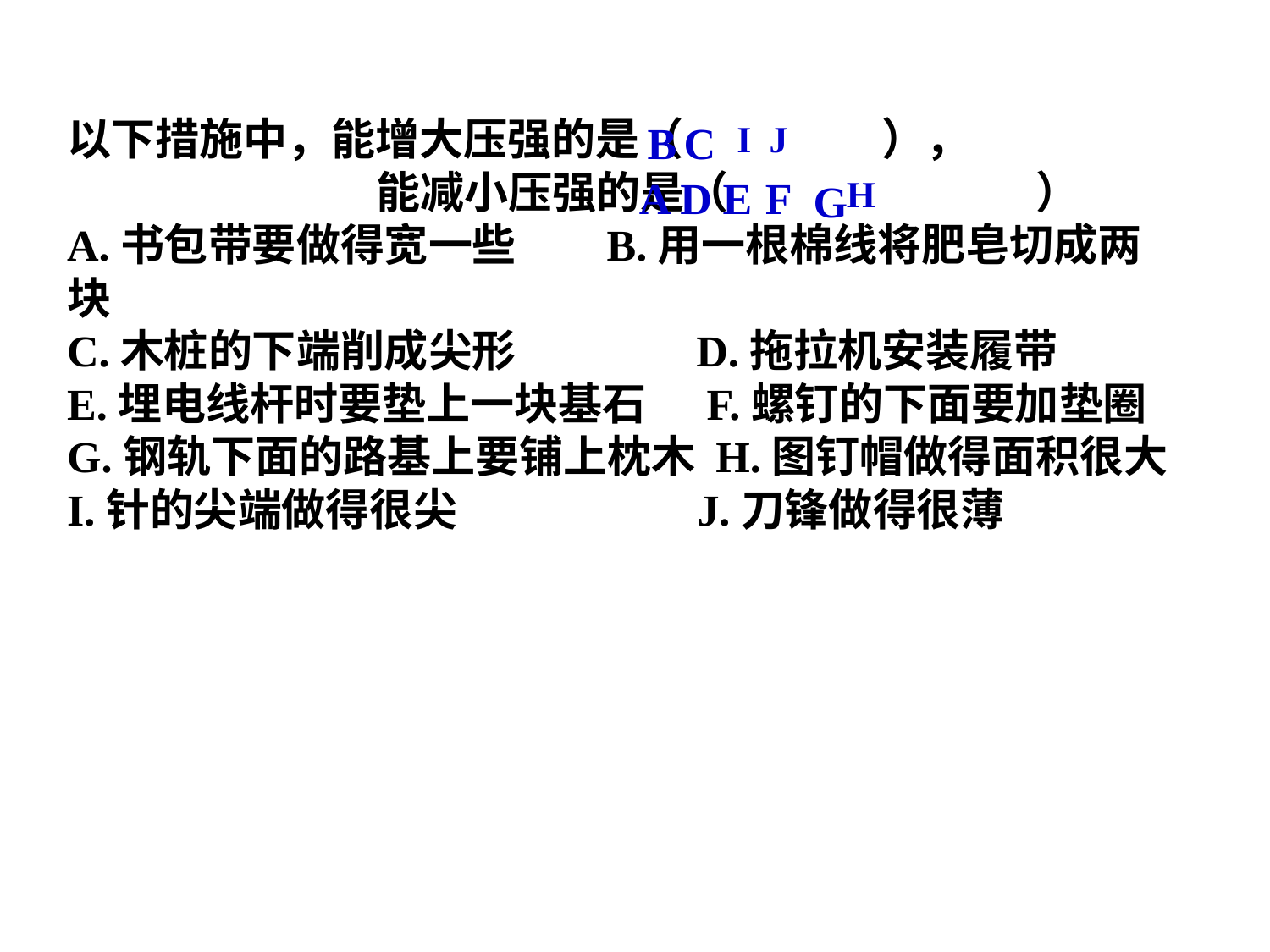

以下措施中，能增大压强的是（                    ），
                              能减小压强的是（                               ）
A.书包带要做得宽一些        B.用一根棉线将肥皂切成两块
C.木桩的下端削成尖形                 D.拖拉机安装履带
E.埋电线杆时要垫上一块基石     F.螺钉的下面要加垫圈
G.钢轨下面的路基上要铺上枕木 H.图钉帽做得面积很大
I.针的尖端做得很尖                       J.刀锋做得很薄

B
C
I
J
A
D
E
F
H
G